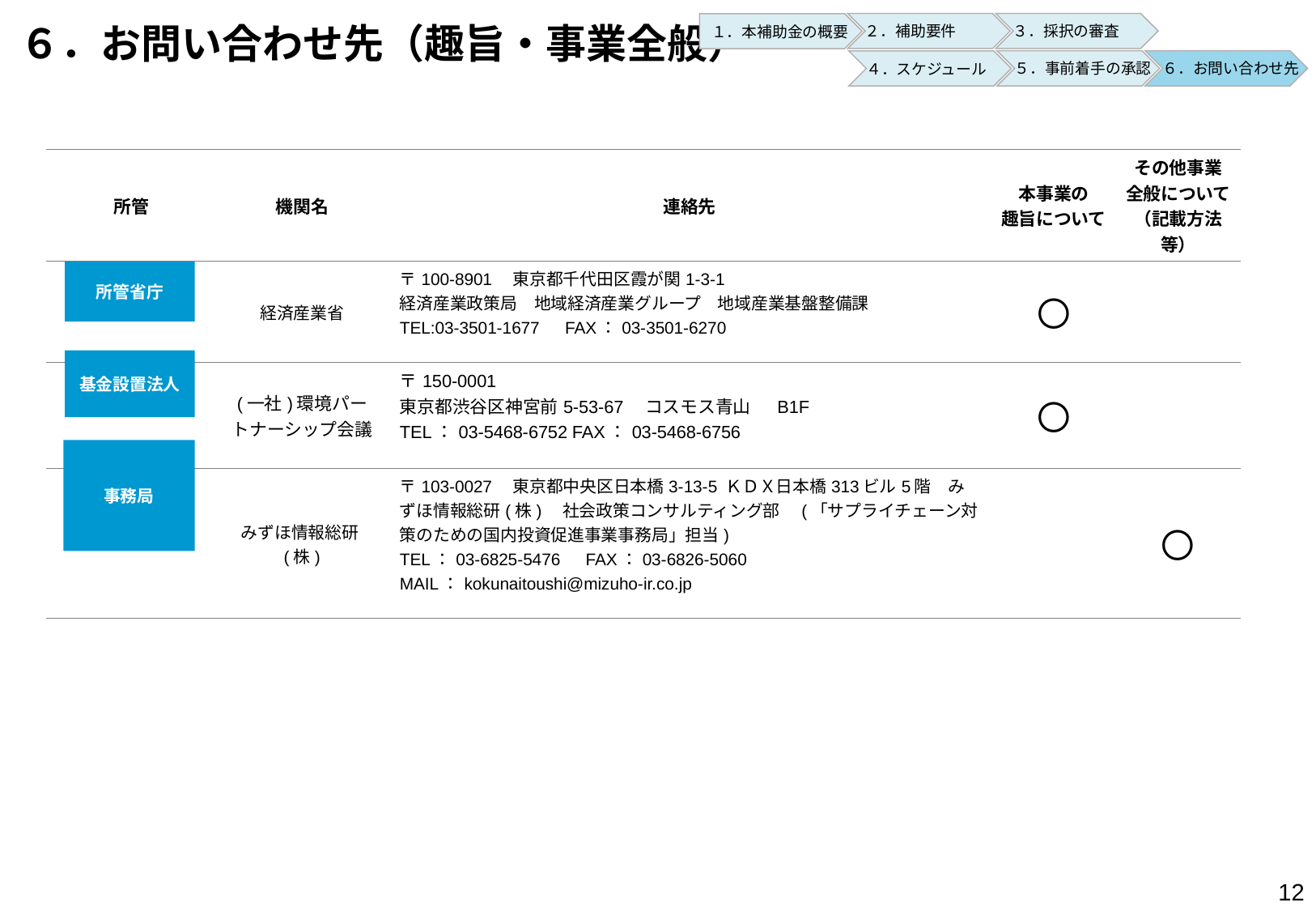

# ６．お問い合わせ先（趣旨・事業全般）
２．補助要件
３．採択の審査
１．本補助金の概要
５．事前着手の承認
６．お問い合わせ先
４．スケジュール
| 所管 | 機関名 | 連絡先 | 本事業の 趣旨について | その他事業 全般について （記載方法等） |
| --- | --- | --- | --- | --- |
|  | 経済産業省 | 〒100-8901　東京都千代田区霞が関1-3-1 経済産業政策局　地域経済産業グループ　地域産業基盤整備課 TEL:03-3501-1677　FAX：03-3501-6270 | 〇 |  |
|  | (一社)環境パートナーシップ会議 | 〒150-0001 東京都渋谷区神宮前5-53-67　コスモス青山　 B1F TEL：03-5468-6752 FAX：03-5468-6756 | 〇 |  |
|  | みずほ情報総研(株) | 〒103-0027　東京都中央区日本橋3-13-5 ＫＤＸ日本橋313ビル5階　みずほ情報総研(株)　社会政策コンサルティング部　(「サプライチェーン対策のための国内投資促進事業事務局」担当) TEL：03-6825-5476　FAX：03-6826-5060 MAIL：kokunaitoushi@mizuho-ir.co.jp |  | 〇 |
所管省庁
基金設置法人
事務局
12